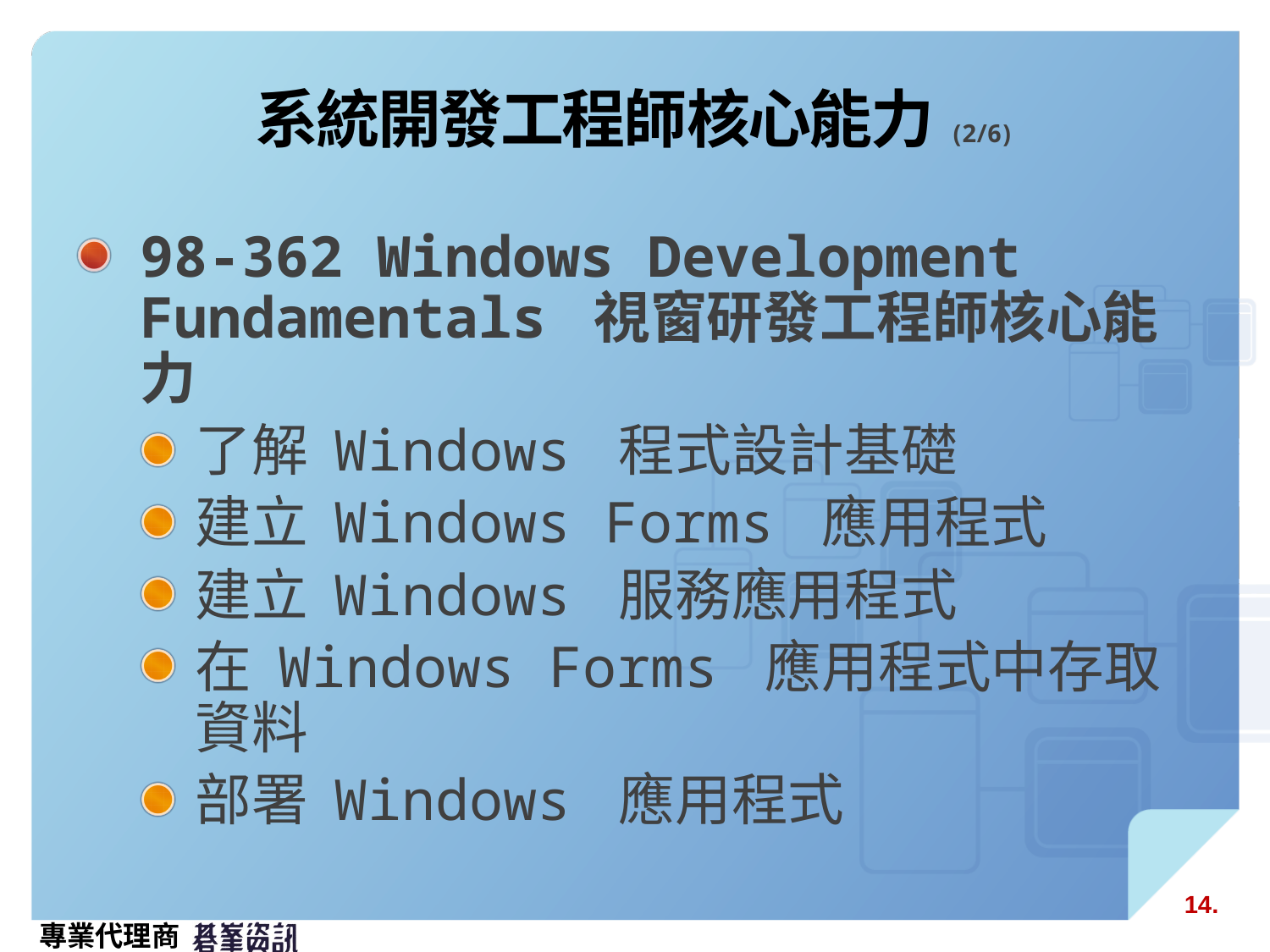

# 系統開發工程師核心能力(2/6)
98-362 Windows Development Fundamentals 視窗研發工程師核心能力
了解 Windows 程式設計基礎
建立 Windows Forms 應用程式
建立 Windows 服務應用程式
在 Windows Forms 應用程式中存取資料
部署 Windows 應用程式
14.